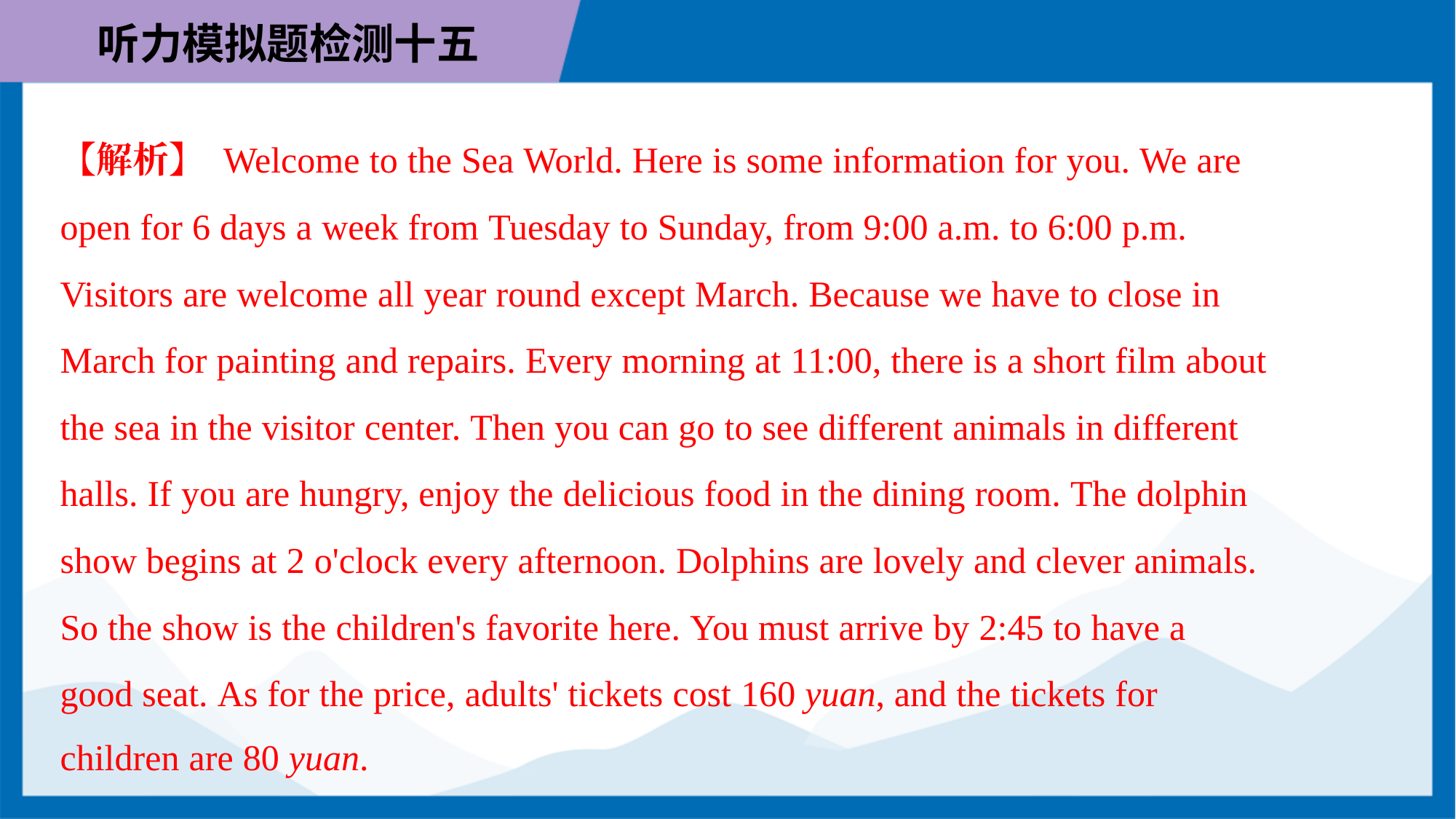

【解析】 Welcome to the Sea World. Here is some information for you. We are
open for 6 days a week from Tuesday to Sunday, from 9:00 a.m. to 6:00 p.m.
Visitors are welcome all year round except March. Because we have to close in
March for painting and repairs. Every morning at 11:00, there is a short film about
the sea in the visitor center. Then you can go to see different animals in different
halls. If you are hungry, enjoy the delicious food in the dining room. The dolphin
show begins at 2 o'clock every afternoon. Dolphins are lovely and clever animals.
So the show is the children's favorite here. You must arrive by 2:45 to have a
good seat. As for the price, adults' tickets cost 160 yuan, and the tickets for
children are 80 yuan.